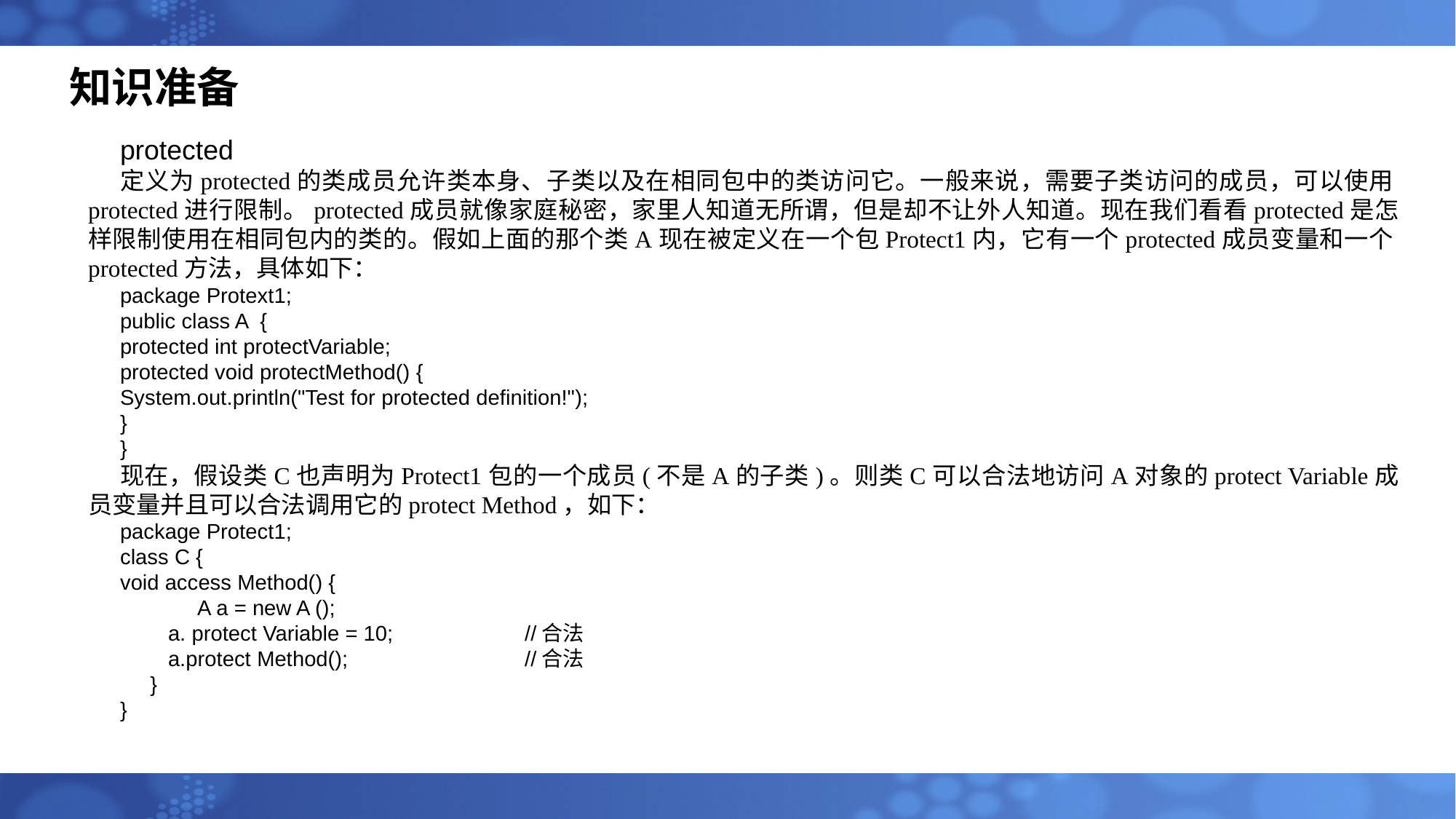

# 知识准备
protected
定义为protected的类成员允许类本身、子类以及在相同包中的类访问它。一般来说，需要子类访问的成员，可以使用protected进行限制。protected成员就像家庭秘密，家里人知道无所谓，但是却不让外人知道。现在我们看看protected是怎样限制使用在相同包内的类的。假如上面的那个类A现在被定义在一个包Protect1内，它有一个protected成员变量和一个protected方法，具体如下：
package Protext1;
public class A  {
protected int protectVariable;
protected void protectMethod() {
System.out.println("Test for protected definition!");
}
}
现在，假设类C也声明为Protect1包的一个成员(不是A的子类)。则类C可以合法地访问A对象的protect Variable成员变量并且可以合法调用它的protect Method，如下：
package Protect1;
class C {
void access Method() {
    	A a = new A ();
        a. protect Variable = 10;    	//合法
        a.protect Method();    		//合法
     }
}